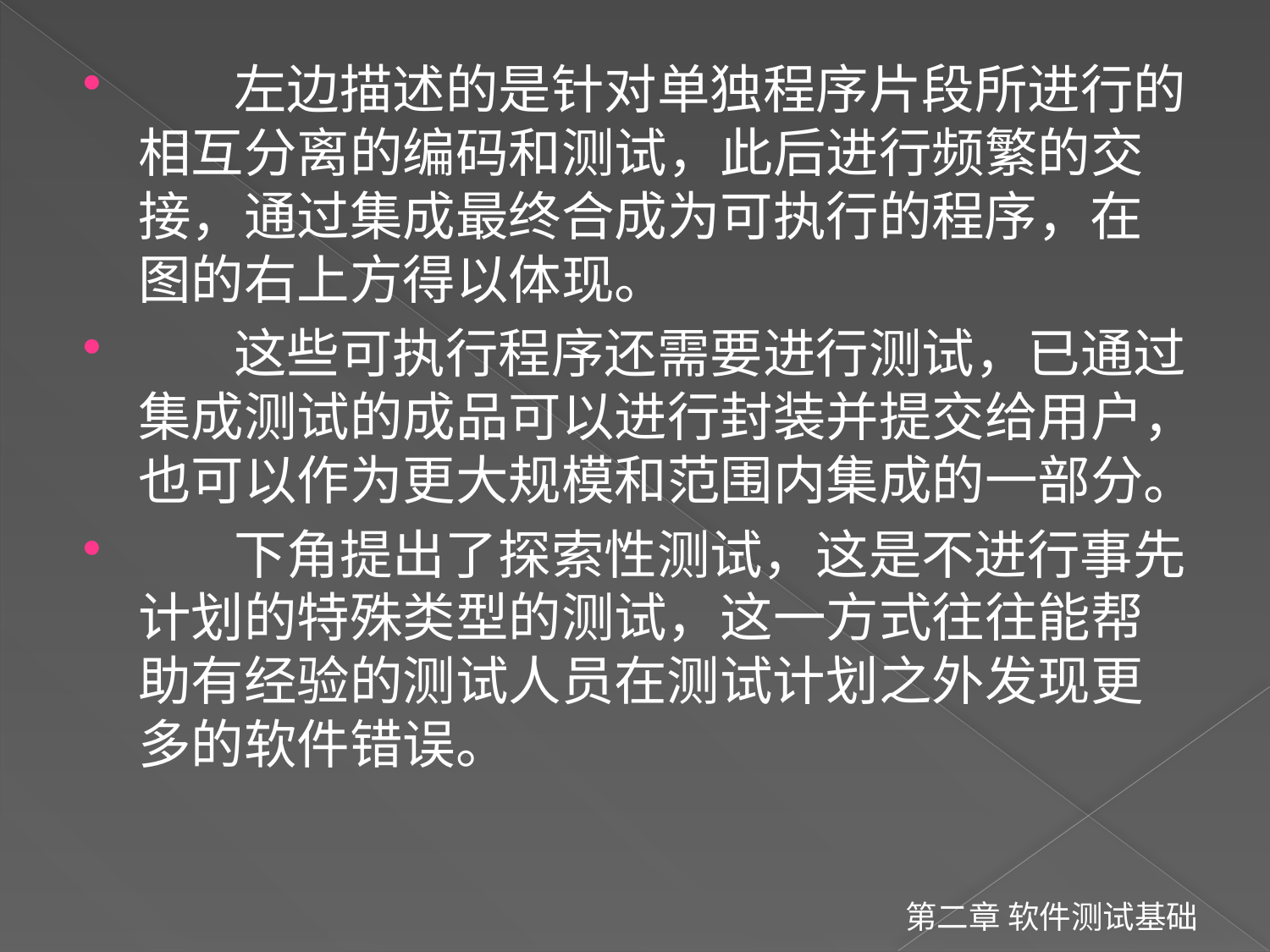

左边描述的是针对单独程序片段所进行的相互分离的编码和测试，此后进行频繁的交接，通过集成最终合成为可执行的程序，在图的右上方得以体现。
       这些可执行程序还需要进行测试，已通过集成测试的成品可以进行封装并提交给用户，也可以作为更大规模和范围内集成的一部分。
       下角提出了探索性测试，这是不进行事先计划的特殊类型的测试，这一方式往往能帮助有经验的测试人员在测试计划之外发现更多的软件错误。